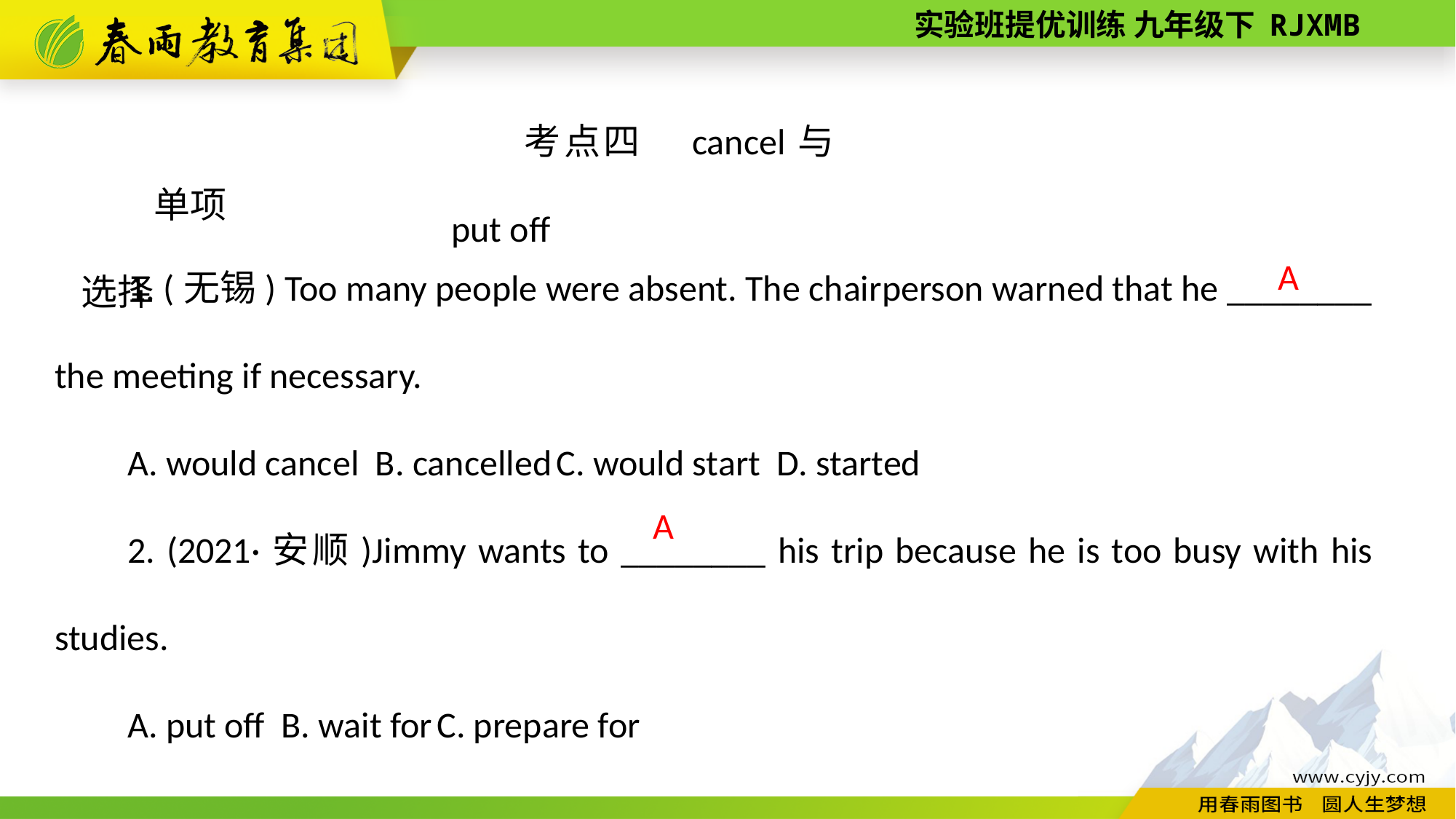

考点四　cancel与 put off
单项选择
1. (无锡) Too many people were absent. The chairperson warned that he ________ the meeting if necessary.
A. would cancel  B. cancelled C. would start  D. started
2. (2021·安顺)Jimmy wants to ________ his trip because he is too busy with his studies.
A. put off  B. wait for C. prepare for
A
A